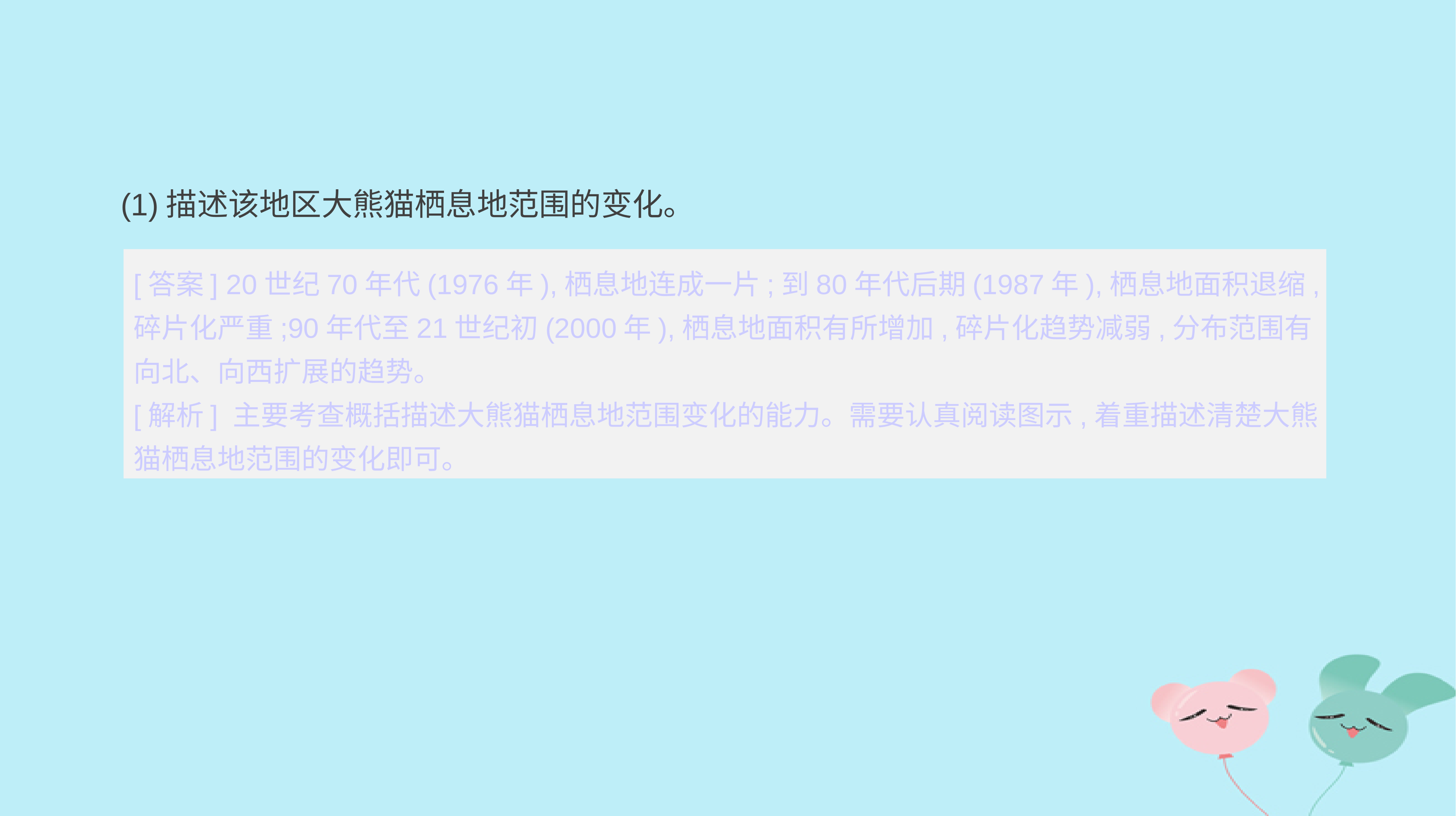

(1)描述该地区大熊猫栖息地范围的变化。

[答案] 20世纪70年代(1976年),栖息地连成一片;到80年代后期(1987年),栖息地面积退缩,碎片化严重;90年代至21世纪初(2000年),栖息地面积有所增加,碎片化趋势减弱,分布范围有向北、向西扩展的趋势。
[解析] 主要考查概括描述大熊猫栖息地范围变化的能力。需要认真阅读图示,着重描述清楚大熊猫栖息地范围的变化即可。